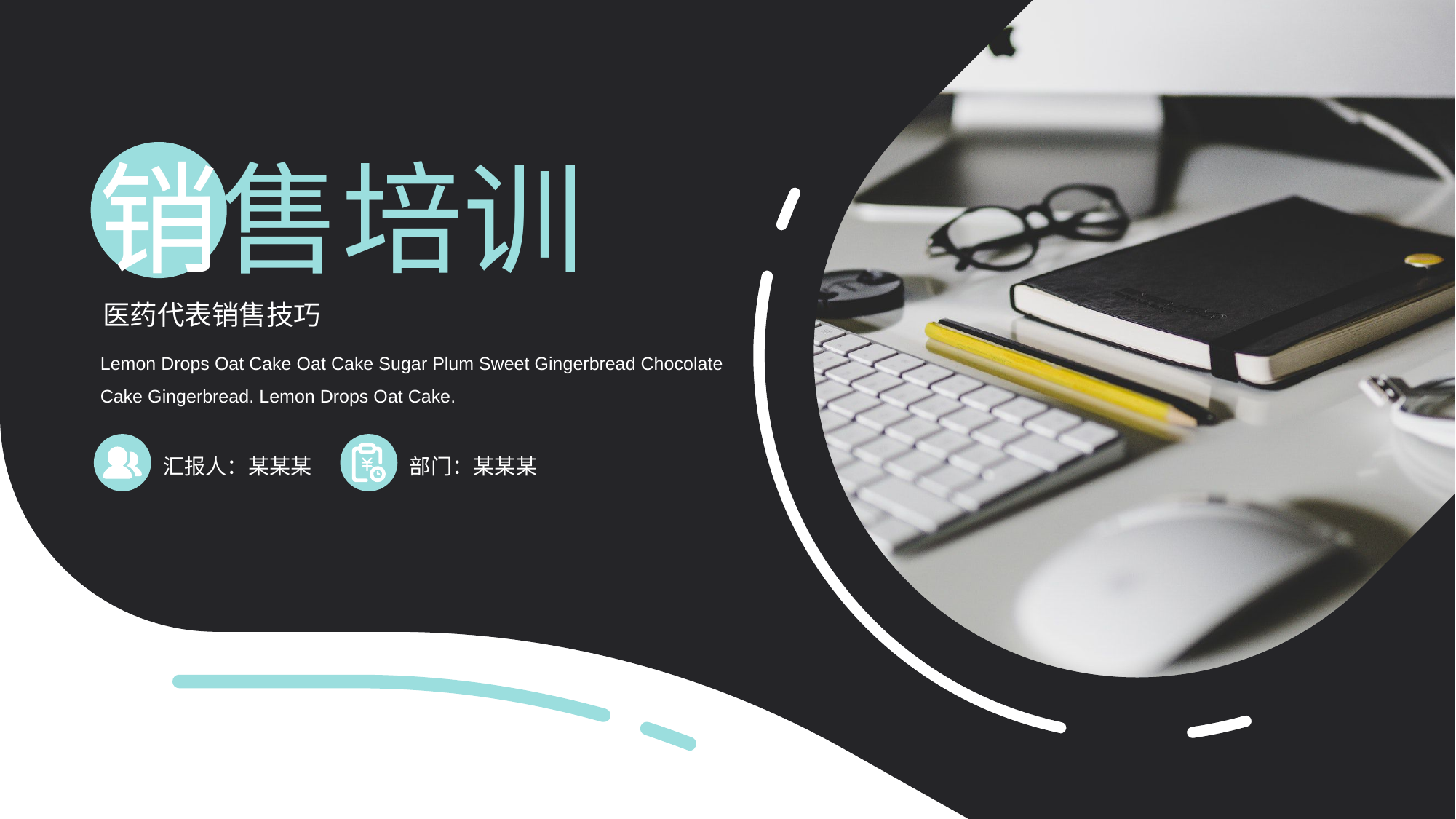

销售培训

医药代表销售技巧
Lemon Drops Oat Cake Oat Cake Sugar Plum Sweet Gingerbread Chocolate Cake Gingerbread. Lemon Drops Oat Cake.

汇报人：某某某

部门：某某某